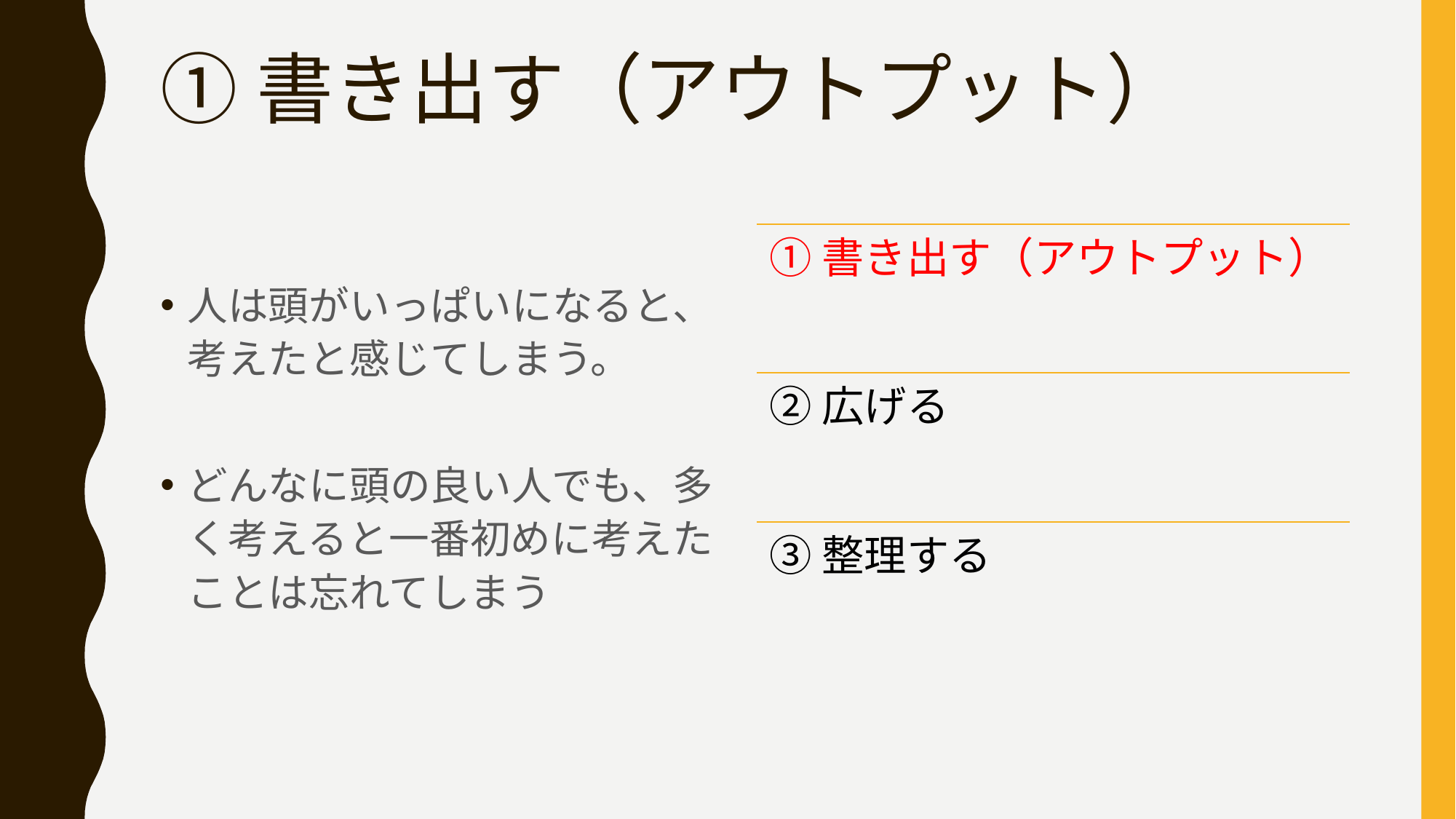

# ①書き出す（アウトプット）

①書き出す（アウトプット）

②広げる

③整理する
人は頭がいっぱいになると、考えたと感じてしまう。

どんなに頭の良い人でも、多く考えると一番初めに考えたことは忘れてしまう